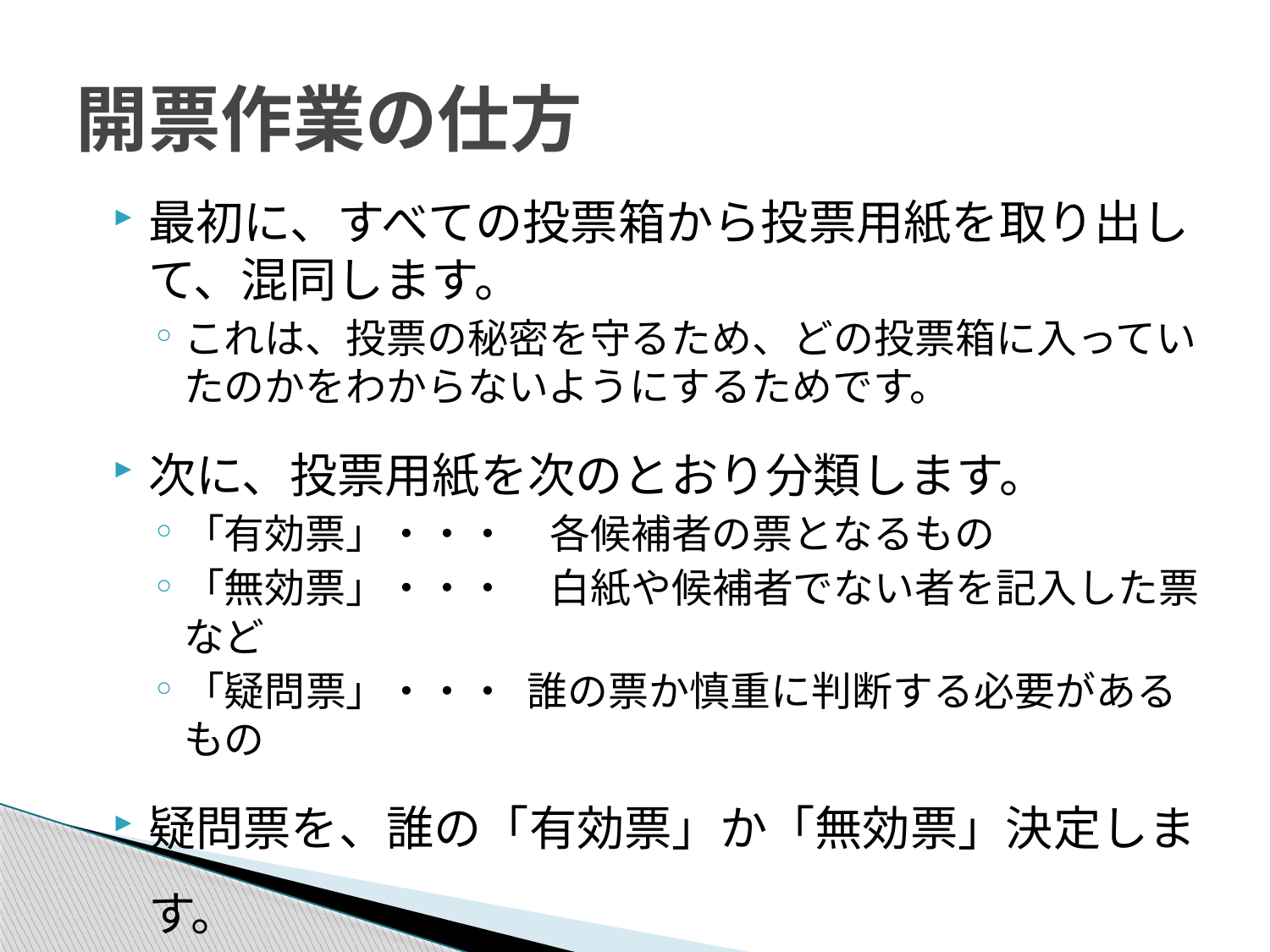

# 開票作業の仕方
最初に、すべての投票箱から投票用紙を取り出して、混同します。
これは、投票の秘密を守るため、どの投票箱に入っていたのかをわからないようにするためです。
次に、投票用紙を次のとおり分類します。
「有効票」・・・　各候補者の票となるもの
「無効票」・・・　白紙や候補者でない者を記入した票など
「疑問票」・・・  誰の票か慎重に判断する必要があるもの
疑問票を、誰の「有効票」か「無効票」決定します。
最後に、各候補者の得票数を数えます。